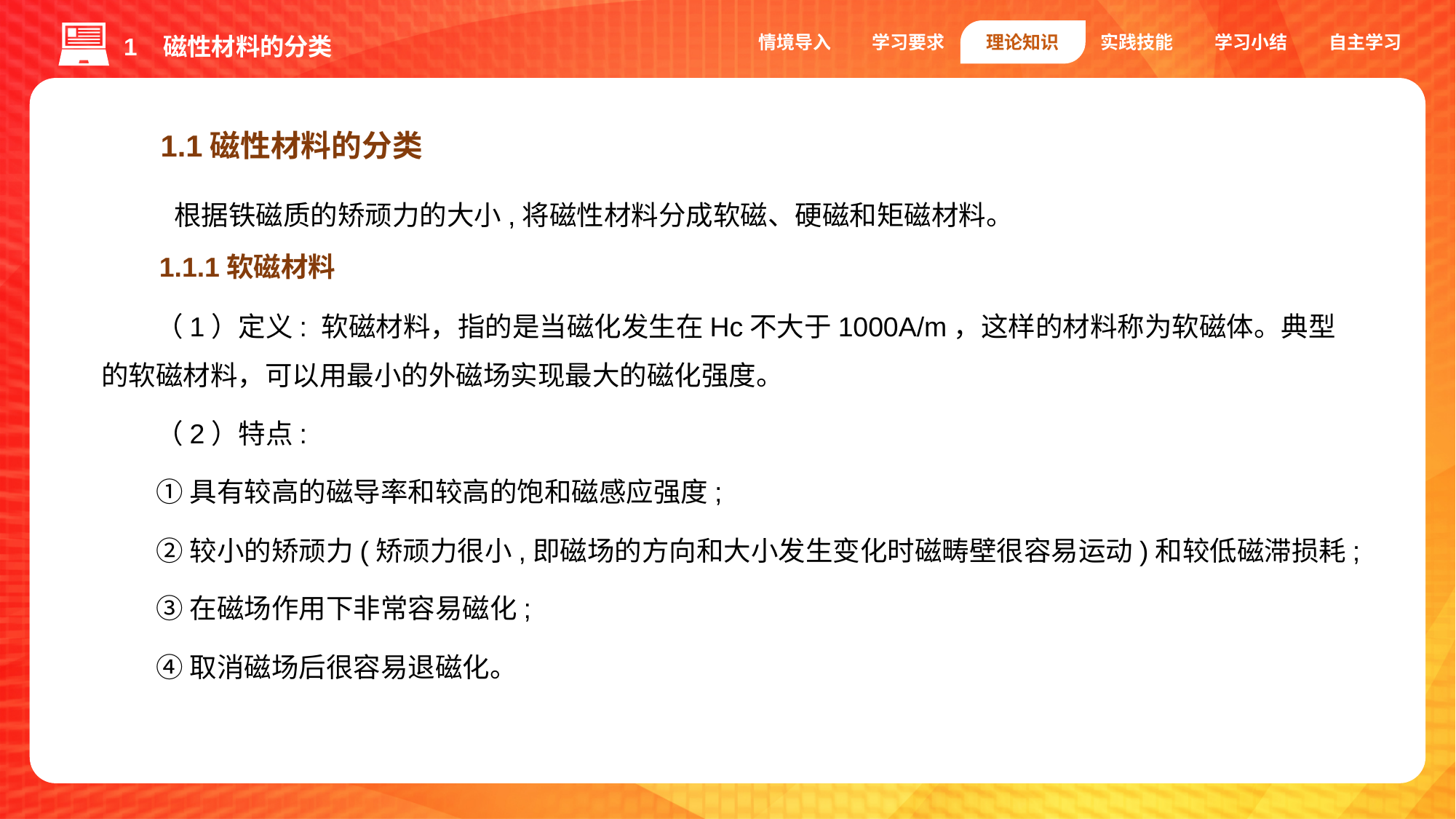

情境导入
学习要求
理论知识
实践技能
学习小结
自主学习

1   磁性材料的分类
1.1磁性材料的分类
根据铁磁质的矫顽力的大小,将磁性材料分成软磁、硬磁和矩磁材料。
1.1.1软磁材料
（1）定义: 软磁材料，指的是当磁化发生在Hc不大于1000A/m，这样的材料称为软磁体。典型的软磁材料，可以用最小的外磁场实现最大的磁化强度。
（2）特点:
①具有较高的磁导率和较高的饱和磁感应强度;
②较小的矫顽力(矫顽力很小,即磁场的方向和大小发生变化时磁畴壁很容易运动)和较低磁滞损耗;
③在磁场作用下非常容易磁化;
④取消磁场后很容易退磁化。